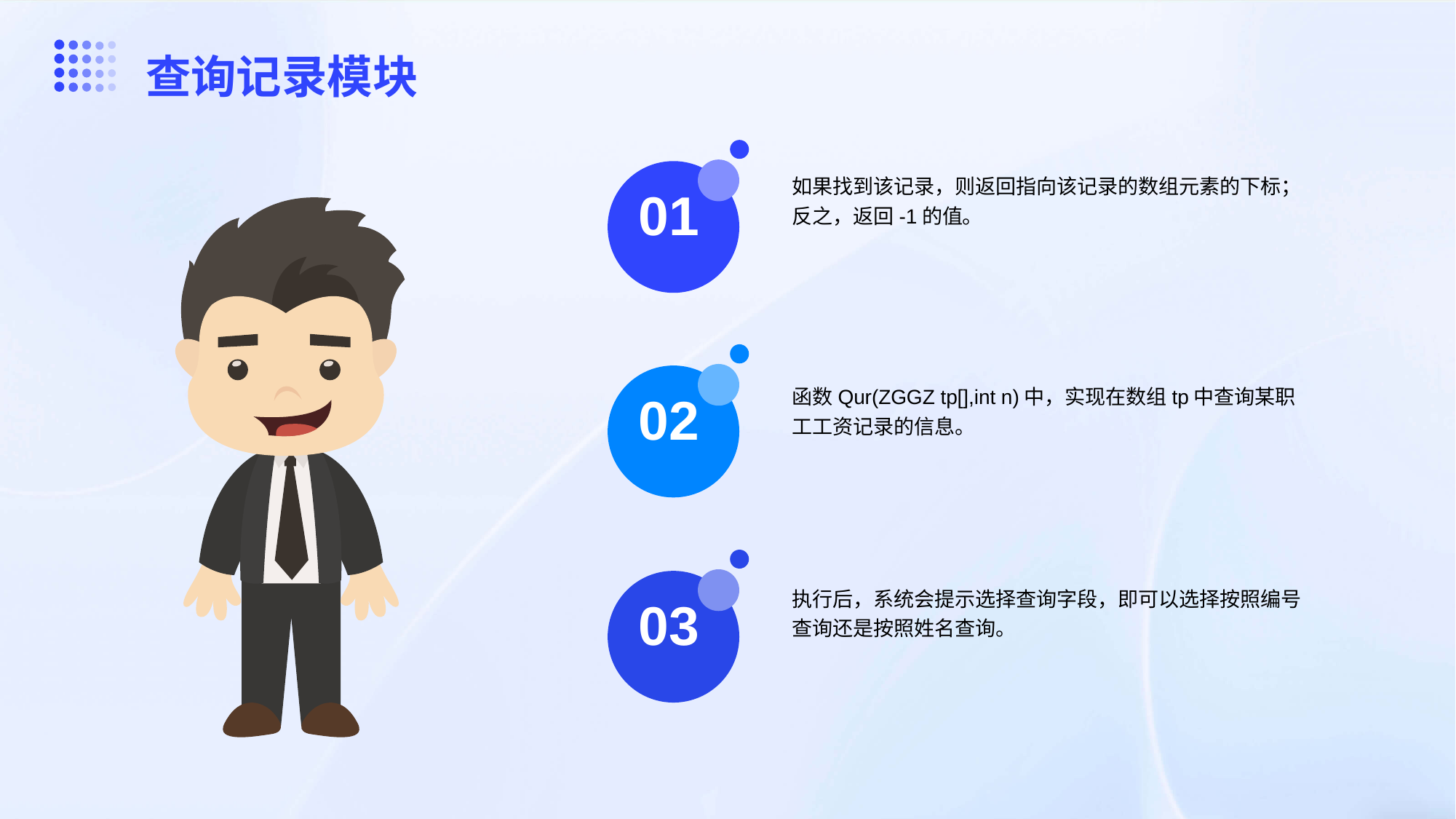

查询记录模块

如果找到该记录，则返回指向该记录的数组元素的下标；反之，返回-1的值。

01

函数Qur(ZGGZ tp[],int n)中，实现在数组tp中查询某职工工资记录的信息。
02

执行后，系统会提示选择查询字段，即可以选择按照编号查询还是按照姓名查询。

03